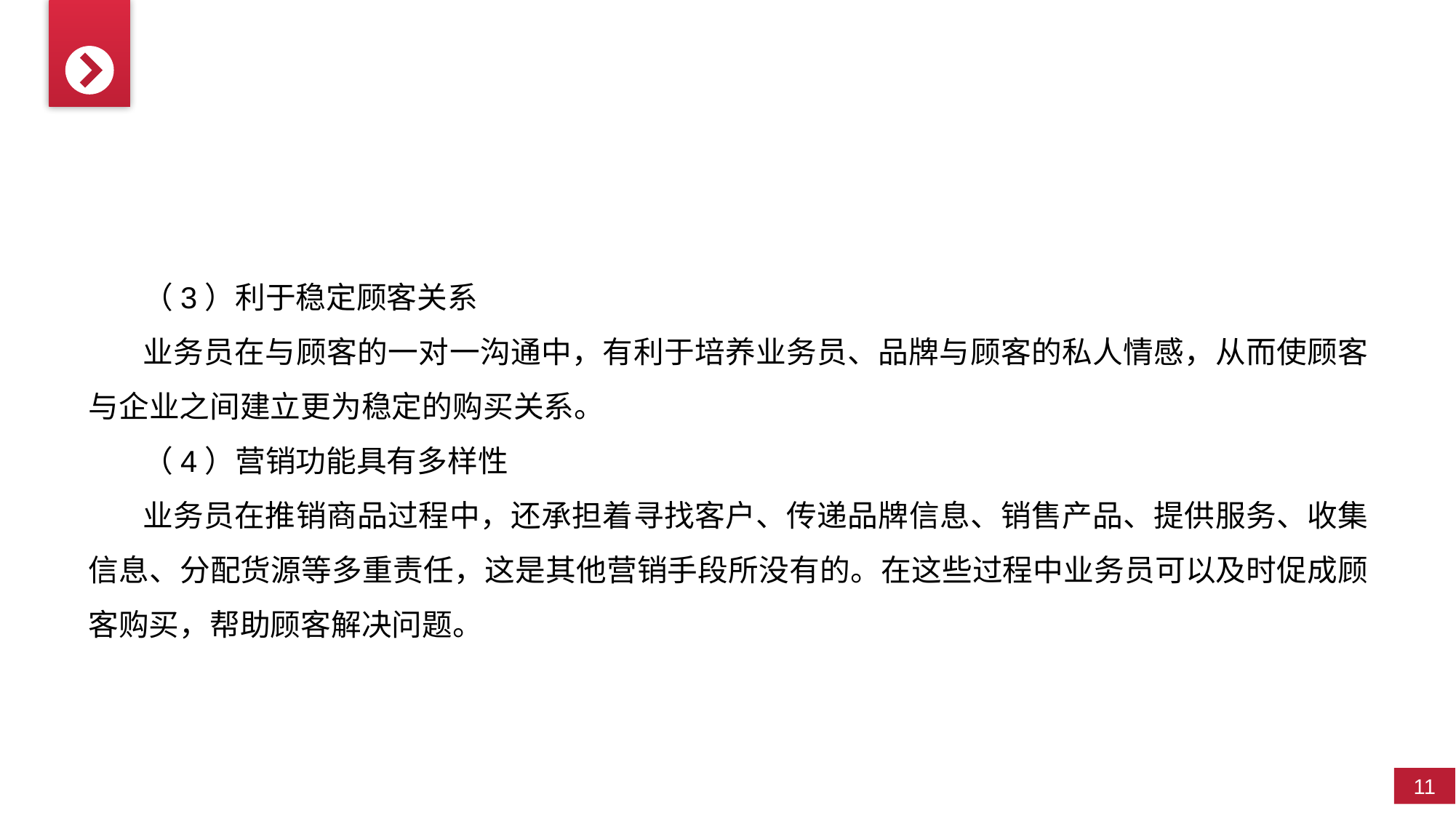

（3）利于稳定顾客关系
业务员在与顾客的一对一沟通中，有利于培养业务员、品牌与顾客的私人情感，从而使顾客与企业之间建立更为稳定的购买关系。
（4）营销功能具有多样性
业务员在推销商品过程中，还承担着寻找客户、传递品牌信息、销售产品、提供服务、收集信息、分配货源等多重责任，这是其他营销手段所没有的。在这些过程中业务员可以及时促成顾客购买，帮助顾客解决问题。